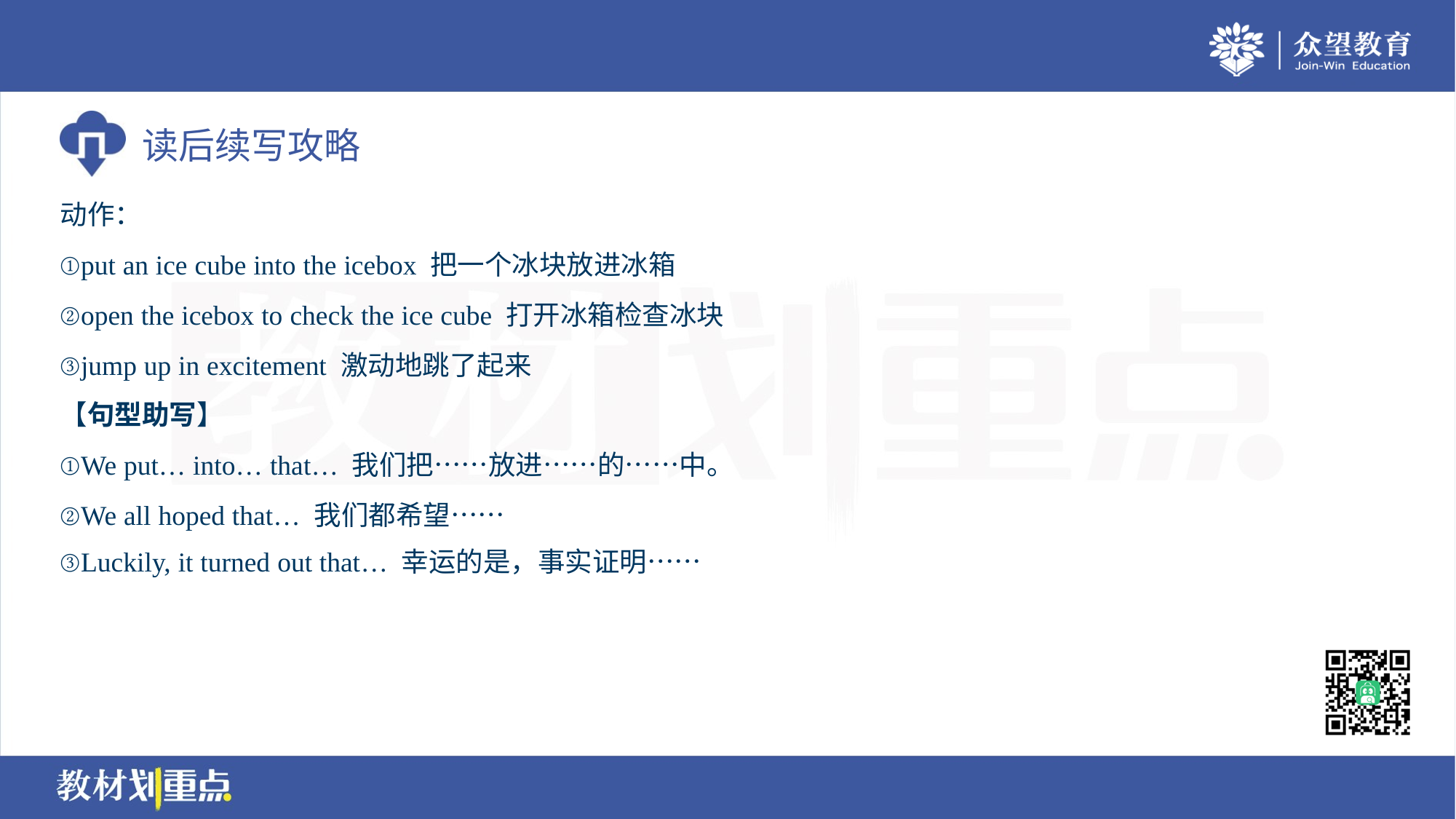

动作：
①put an ice cube into the icebox 把一个冰块放进冰箱
②open the icebox to check the ice cube 打开冰箱检查冰块
③jump up in excitement 激动地跳了起来
【句型助写】
①We put… into… that… 我们把……放进……的……中。
②We all hoped that… 我们都希望……
③Luckily, it turned out that… 幸运的是，事实证明……